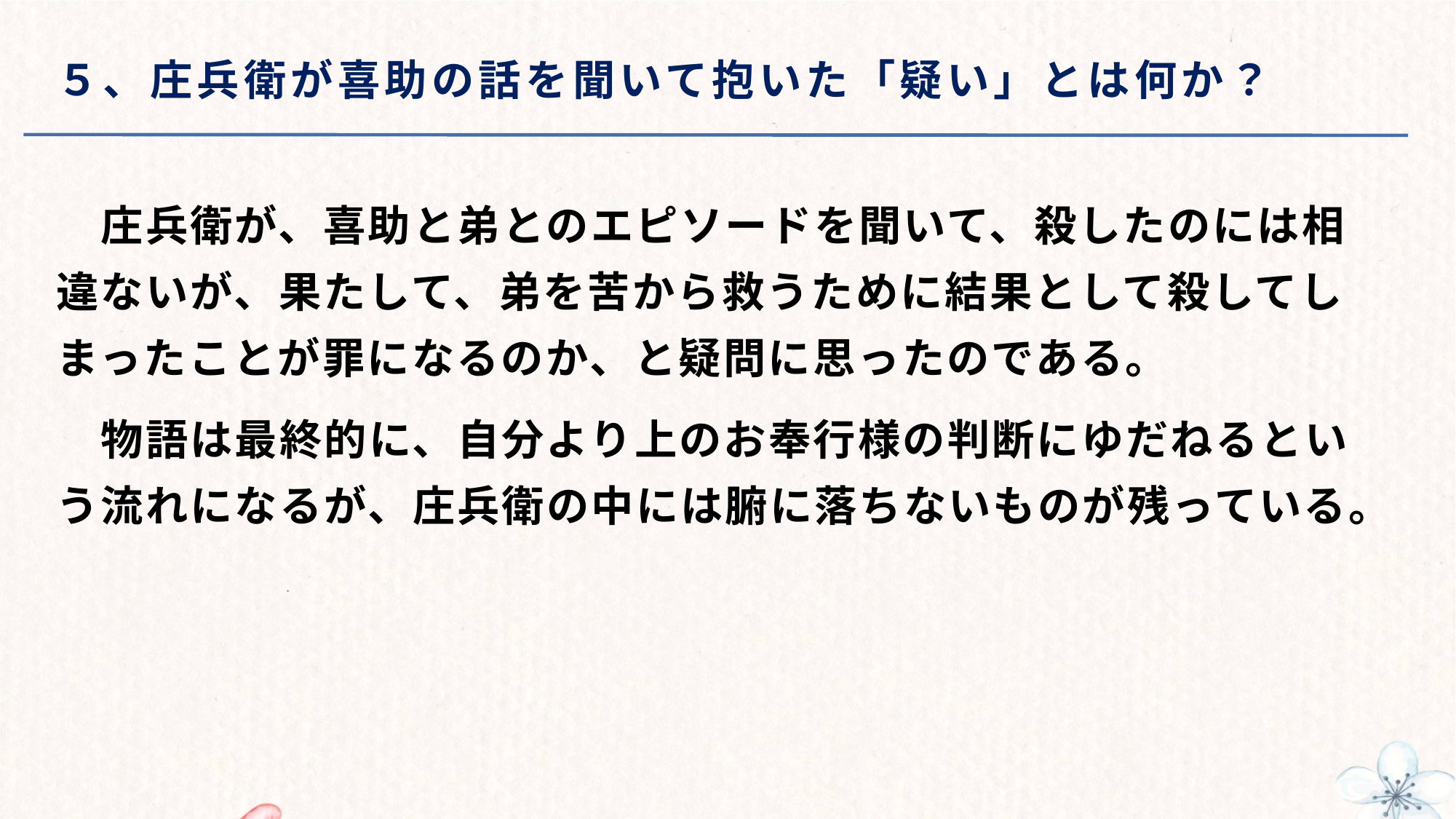

# ５、庄兵衛が喜助の話を聞いて抱いた「疑い」とは何か？
　庄兵衛が、喜助と弟とのエピソードを聞いて、殺したのには相違ないが、果たして、弟を苦から救うために結果として殺してしまったことが罪になるのか、と疑問に思ったのである。
　物語は最終的に、自分より上のお奉行様の判断にゆだねるという流れになるが、庄兵衛の中には腑に落ちないものが残っている。